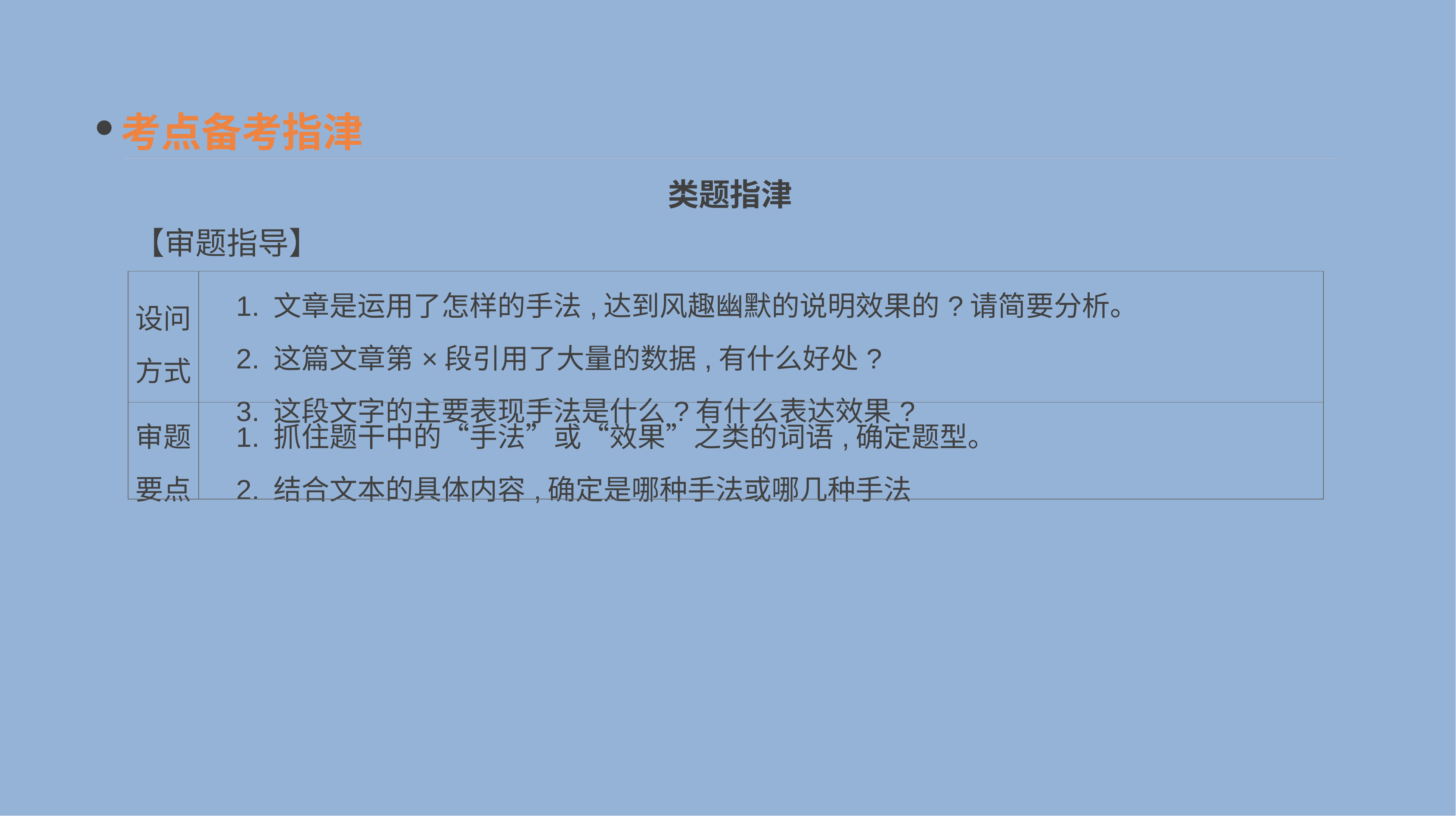

考点备考指津

类题指津
【审题指导】
| 设问 方式 | 1. 文章是运用了怎样的手法,达到风趣幽默的说明效果的?请简要分析。 　2. 这篇文章第×段引用了大量的数据,有什么好处? 　3. 这段文字的主要表现手法是什么?有什么表达效果? |
| --- | --- |
| 审题 要点 | 1. 抓住题干中的“手法”或“效果”之类的词语,确定题型。 　2. 结合文本的具体内容,确定是哪种手法或哪几种手法 |